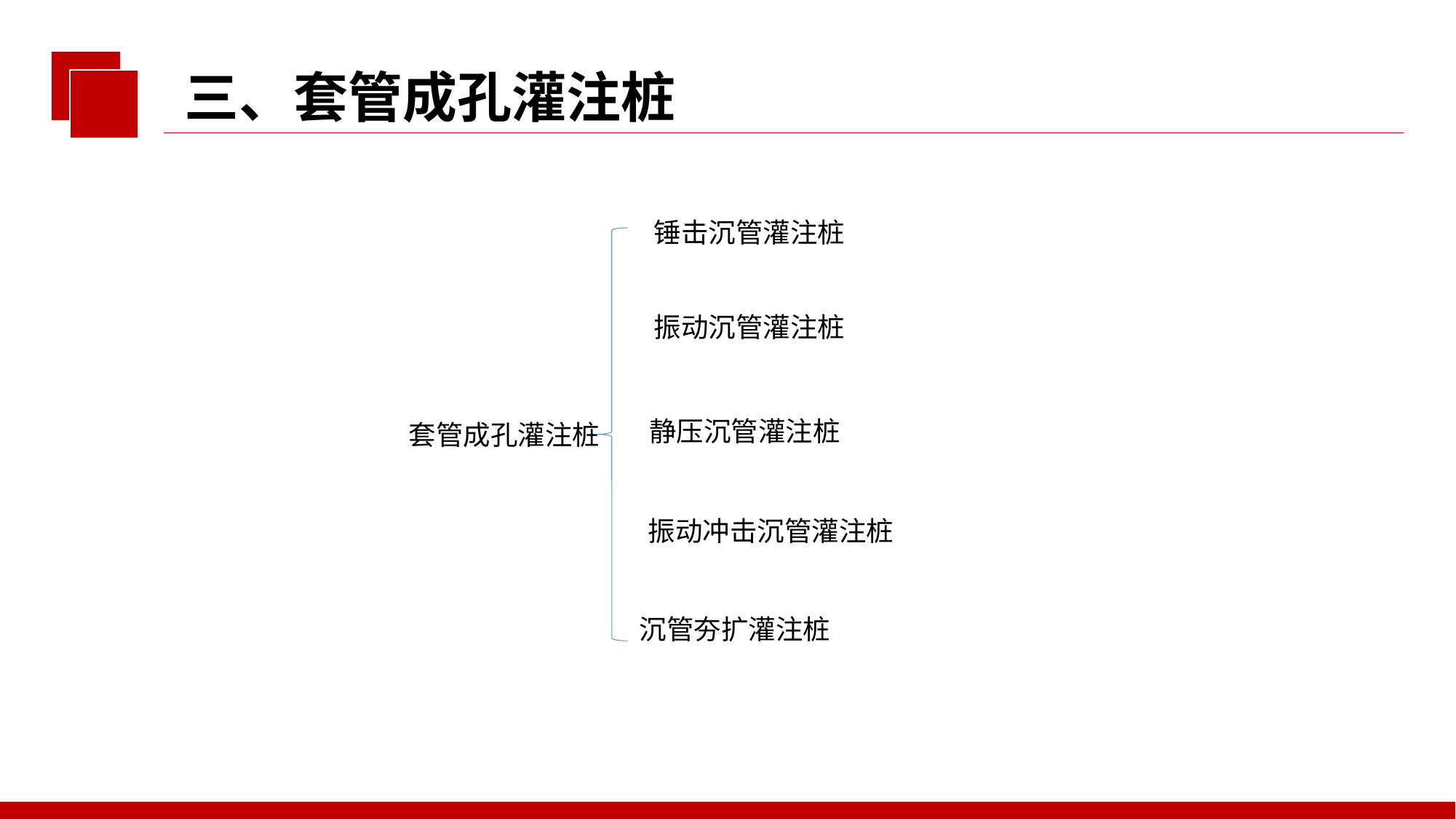

三、套管成孔灌注桩
锤击沉管灌注桩

振动沉管灌注桩
静压沉管灌注桩
套管成孔灌注桩
振动冲击沉管灌注桩
沉管夯扩灌注桩